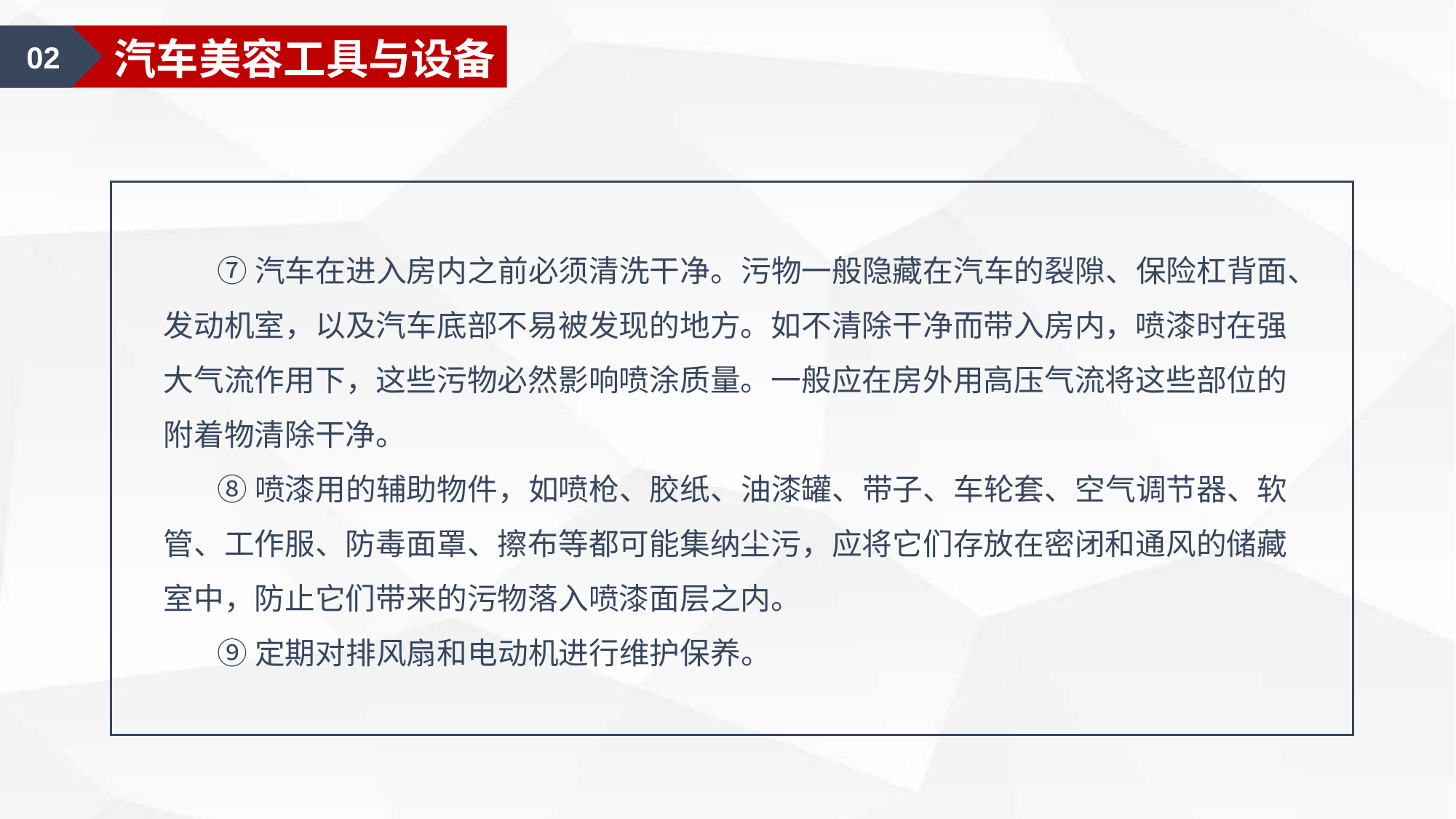

02
汽车装饰认知

02
汽车美容工具与设备

        ⑦汽车在进入房内之前必须清洗干净。污物一般隐藏在汽车的裂隙、保险杠背面、发动机室，以及汽车底部不易被发现的地方。如不清除干净而带入房内，喷漆时在强大气流作用下，这些污物必然影响喷涂质量。一般应在房外用高压气流将这些部位的附着物清除干净。
        ⑧喷漆用的辅助物件，如喷枪、胶纸、油漆罐、带子、车轮套、空气调节器、软管、工作服、防毒面罩、擦布等都可能集纳尘污，应将它们存放在密闭和通风的储藏室中，防止它们带来的污物落入喷漆面层之内。
        ⑨定期对排风扇和电动机进行维护保养。